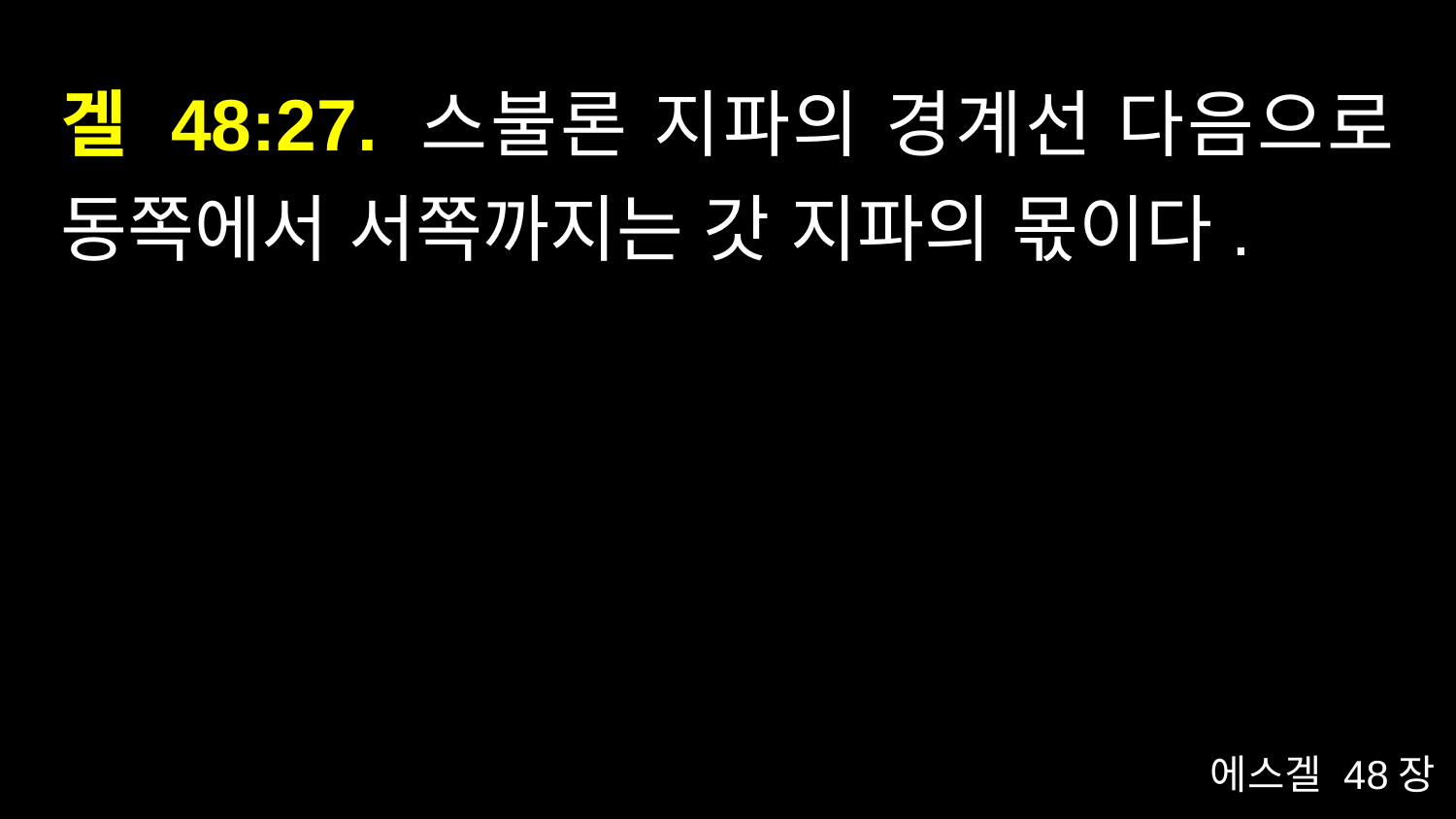

# 겔 48:27. 스불론 지파의 경계선 다음으로 동쪽에서 서쪽까지는 갓 지파의 몫이다.
에스겔 48장